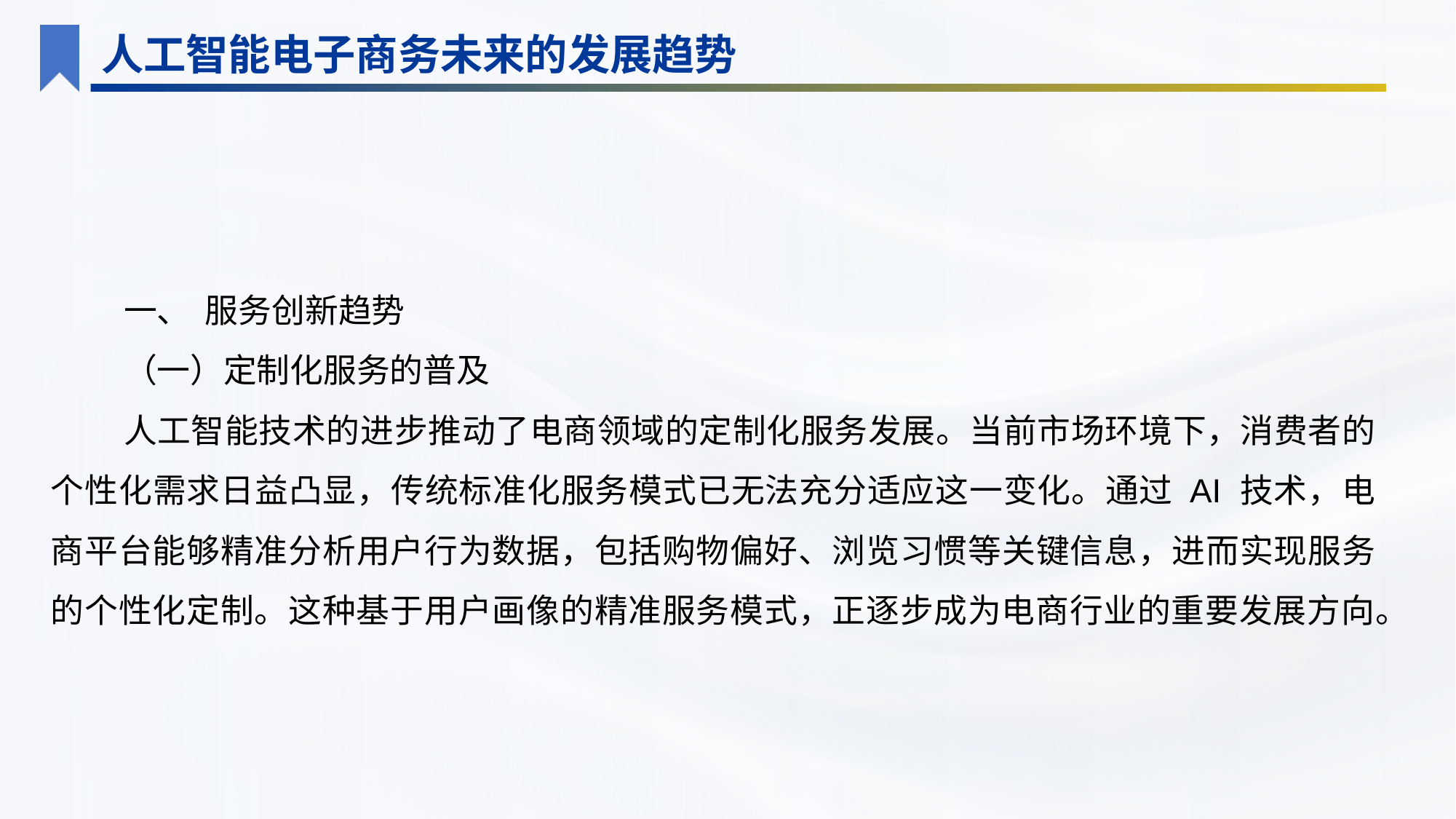

人工智能电子商务未来的发展趋势
一、  服务创新趋势
（一）定制化服务的普及
人工智能技术的进步推动了电商领域的定制化服务发展。当前市场环境下，消费者的个性化需求日益凸显，传统标准化服务模式已无法充分适应这一变化。通过 AI 技术，电商平台能够精准分析用户行为数据，包括购物偏好、浏览习惯等关键信息，进而实现服务的个性化定制。这种基于用户画像的精准服务模式，正逐步成为电商行业的重要发展方向。